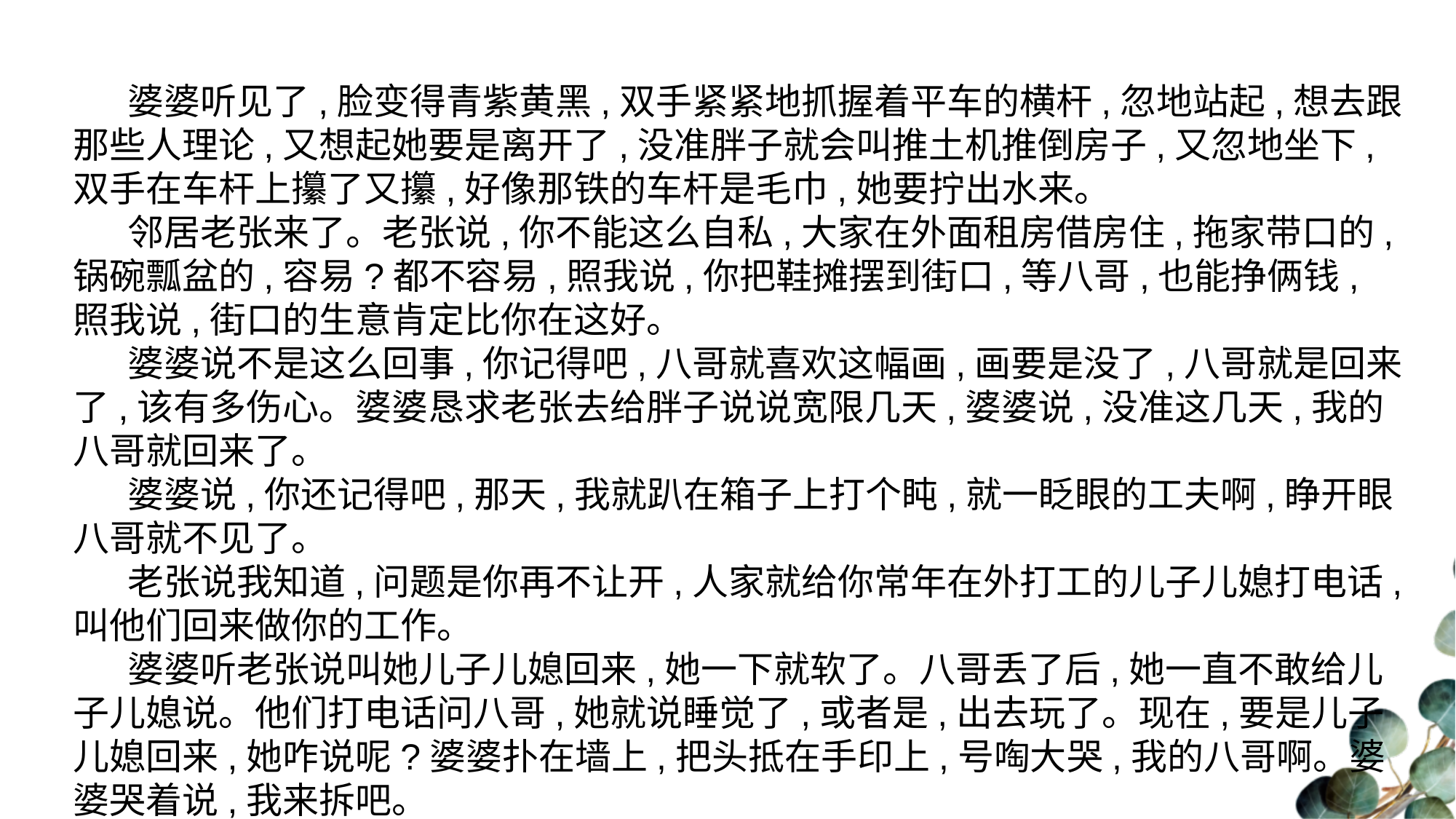

婆婆听见了,脸变得青紫黄黑,双手紧紧地抓握着平车的横杆,忽地站起,想去跟那些人理论,又想起她要是离开了,没准胖子就会叫推土机推倒房子,又忽地坐下,双手在车杆上攥了又攥,好像那铁的车杆是毛巾,她要拧出水来。
邻居老张来了。老张说,你不能这么自私,大家在外面租房借房住,拖家带口的,锅碗瓢盆的,容易?都不容易,照我说,你把鞋摊摆到街口,等八哥,也能挣俩钱,照我说,街口的生意肯定比你在这好。
婆婆说不是这么回事,你记得吧,八哥就喜欢这幅画,画要是没了,八哥就是回来了,该有多伤心。婆婆恳求老张去给胖子说说宽限几天,婆婆说,没准这几天,我的八哥就回来了。
婆婆说,你还记得吧,那天,我就趴在箱子上打个盹,就一眨眼的工夫啊,睁开眼八哥就不见了。
老张说我知道,问题是你再不让开,人家就给你常年在外打工的儿子儿媳打电话,叫他们回来做你的工作。
婆婆听老张说叫她儿子儿媳回来,她一下就软了。八哥丢了后,她一直不敢给儿子儿媳说。他们打电话问八哥,她就说睡觉了,或者是,出去玩了。现在,要是儿子儿媳回来,她咋说呢?婆婆扑在墙上,把头抵在手印上,号啕大哭,我的八哥啊。婆婆哭着说,我来拆吧。